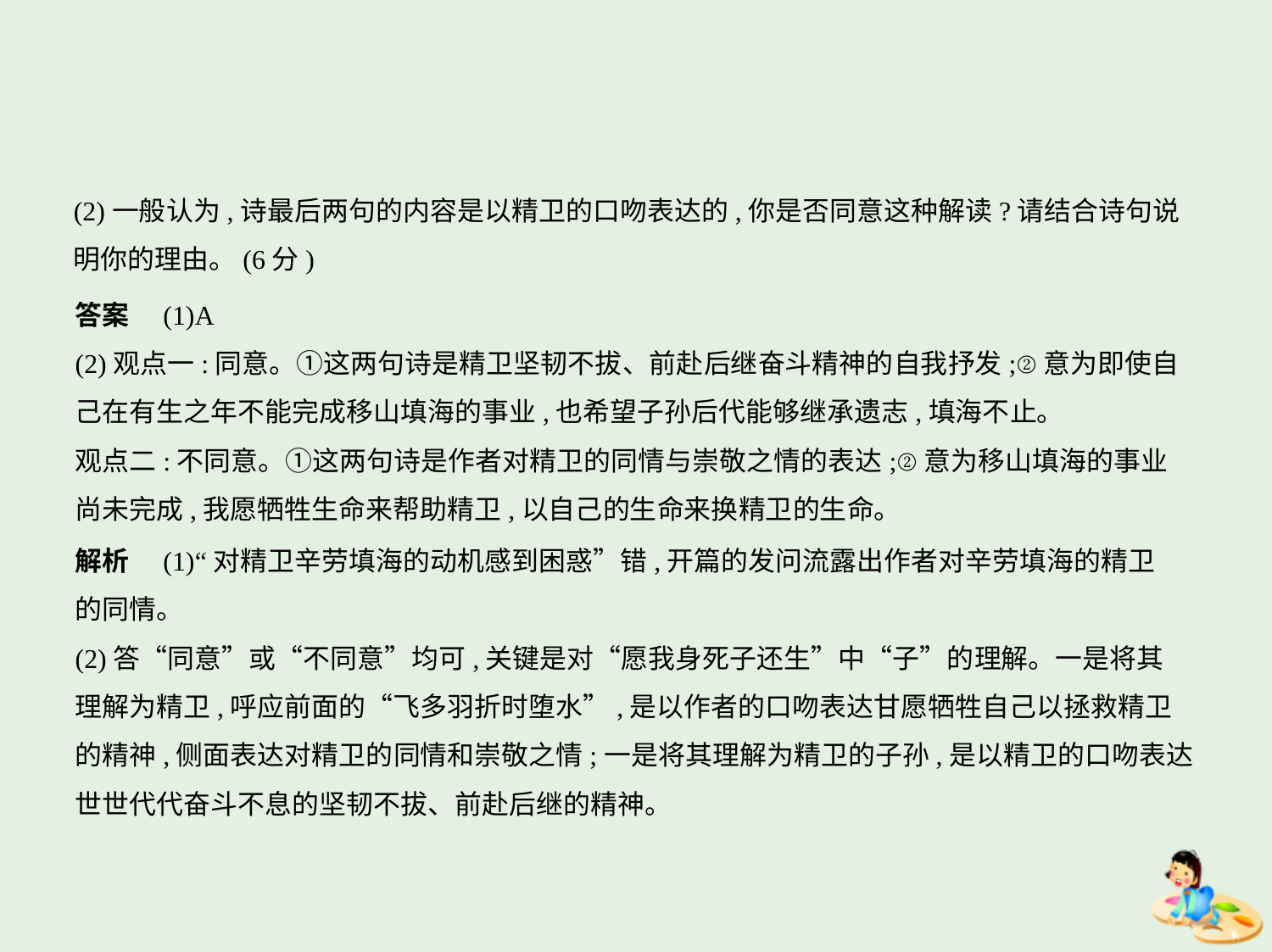

(2)一般认为,诗最后两句的内容是以精卫的口吻表达的,你是否同意这种解读?请结合诗句说
明你的理由。(6分)
答案　(1)A
(2)观点一:同意。①这两句诗是精卫坚韧不拔、前赴后继奋斗精神的自我抒发;②意为即使自
己在有生之年不能完成移山填海的事业,也希望子孙后代能够继承遗志,填海不止。
观点二:不同意。①这两句诗是作者对精卫的同情与崇敬之情的表达;②意为移山填海的事业
尚未完成,我愿牺牲生命来帮助精卫,以自己的生命来换精卫的生命。
解析　(1)“对精卫辛劳填海的动机感到困惑”错,开篇的发问流露出作者对辛劳填海的精卫
的同情。
(2)答“同意”或“不同意”均可,关键是对“愿我身死子还生”中“子”的理解。一是将其
理解为精卫,呼应前面的“飞多羽折时堕水”,是以作者的口吻表达甘愿牺牲自己以拯救精卫
的精神,侧面表达对精卫的同情和崇敬之情;一是将其理解为精卫的子孙,是以精卫的口吻表达
世世代代奋斗不息的坚韧不拔、前赴后继的精神。